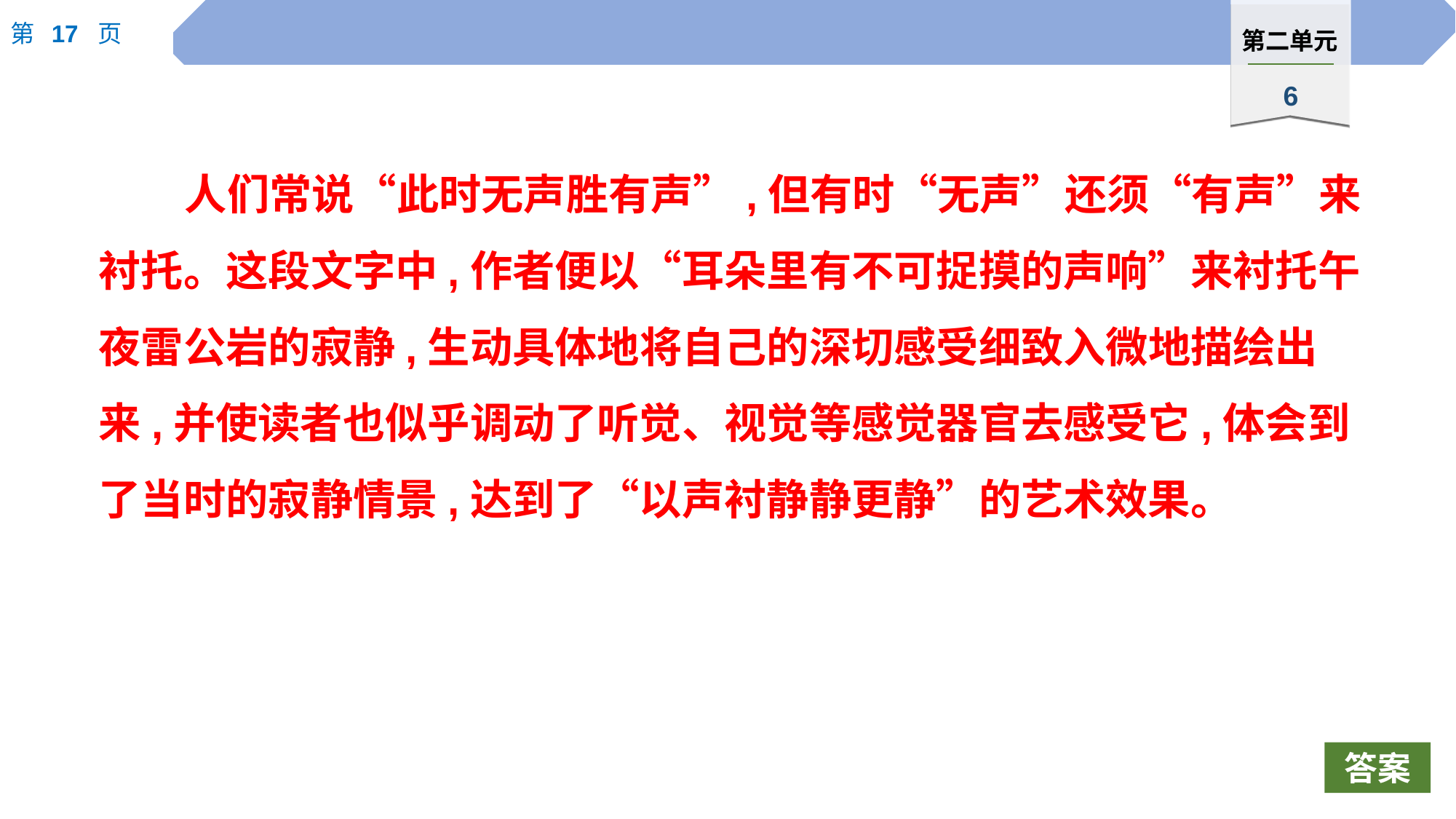

人们常说“此时无声胜有声”,但有时“无声”还须“有声”来衬托。这段文字中,作者便以“耳朵里有不可捉摸的声响”来衬托午夜雷公岩的寂静,生动具体地将自己的深切感受细致入微地描绘出来,并使读者也似乎调动了听觉、视觉等感觉器官去感受它,体会到了当时的寂静情景,达到了“以声衬静静更静”的艺术效果。
答案